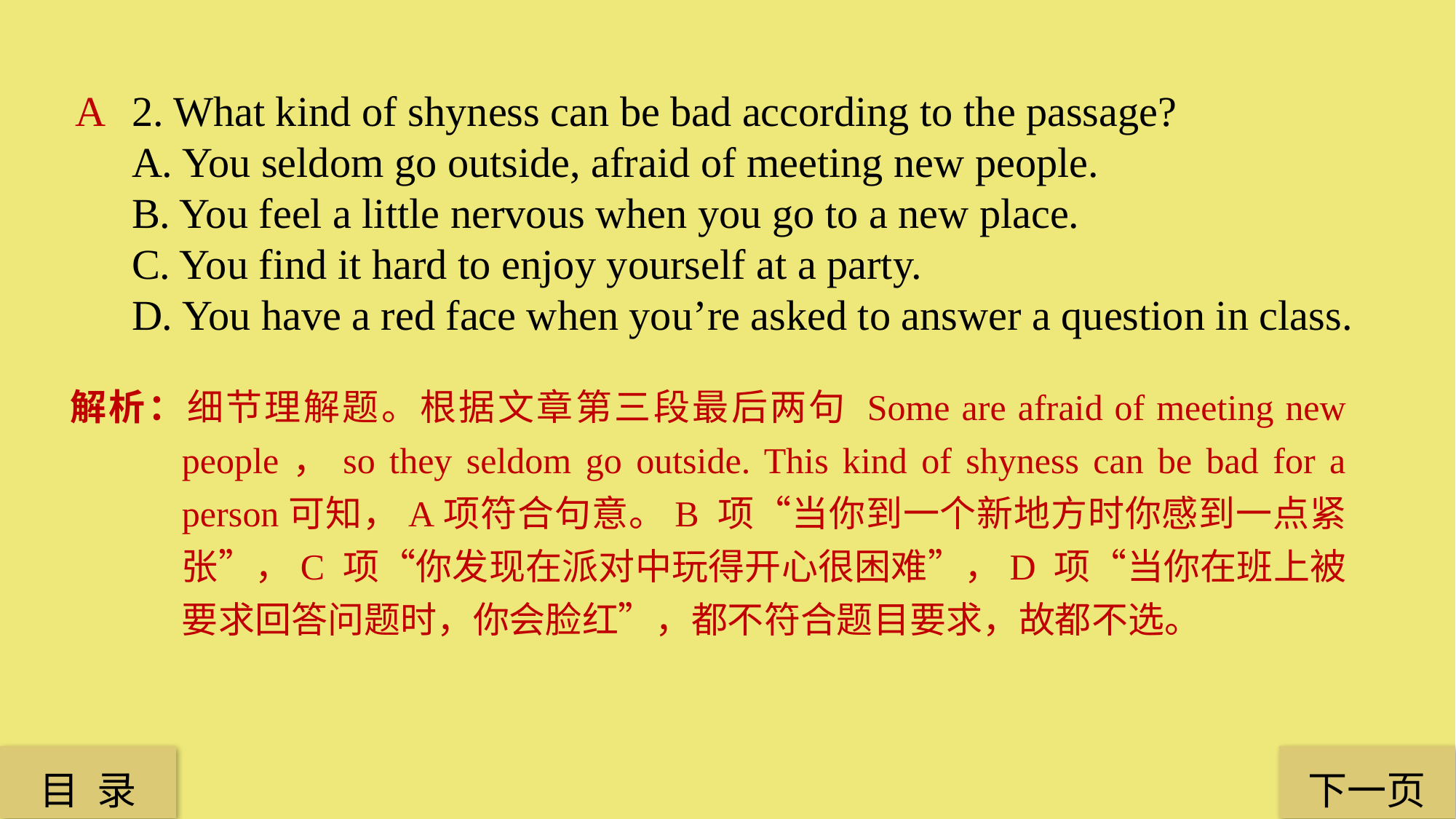

A
2. What kind of shyness can be bad according to the passage?
A. You seldom go outside, afraid of meeting new people.
B. You feel a little nervous when you go to a new place.
C. You find it hard to enjoy yourself at a party.
D. You have a red face when you’re asked to answer a question in class.
解析：细节理解题。根据文章第三段最后两句 Some are afraid of meeting new people，so they seldom go outside. This kind of shyness can be bad for a person可知，A项符合句意。B 项“当你到一个新地方时你感到一点紧张”，C 项“你发现在派对中玩得开心很困难”，D 项“当你在班上被要求回答问题时，你会脸红”，都不符合题目要求，故都不选。